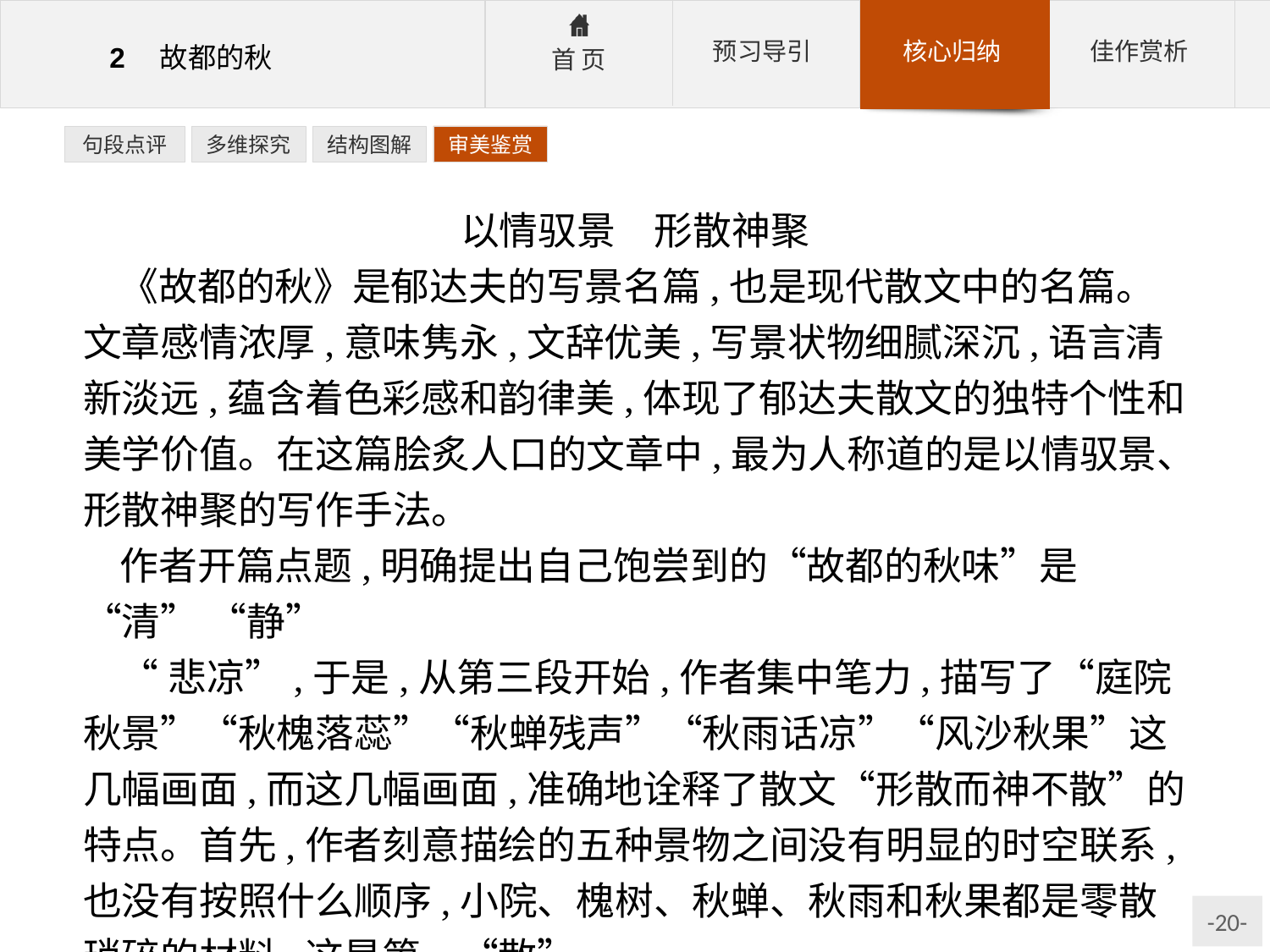

句段点评
多维探究
结构图解
审美鉴赏
以情驭景　形散神聚
《故都的秋》是郁达夫的写景名篇,也是现代散文中的名篇。文章感情浓厚,意味隽永,文辞优美,写景状物细腻深沉,语言清新淡远,蕴含着色彩感和韵律美,体现了郁达夫散文的独特个性和美学价值。在这篇脍炙人口的文章中,最为人称道的是以情驭景、形散神聚的写作手法。
作者开篇点题,明确提出自己饱尝到的“故都的秋味”是“清” “静”
“悲凉”,于是,从第三段开始,作者集中笔力,描写了“庭院秋景”“秋槐落蕊”“秋蝉残声”“秋雨话凉”“风沙秋果”这几幅画面,而这几幅画面,准确地诠释了散文“形散而神不散”的特点。首先,作者刻意描绘的五种景物之间没有明显的时空联系,也没有按照什么顺序,小院、槐树、秋蝉、秋雨和秋果都是零散琐碎的材料,这是第一“散”。